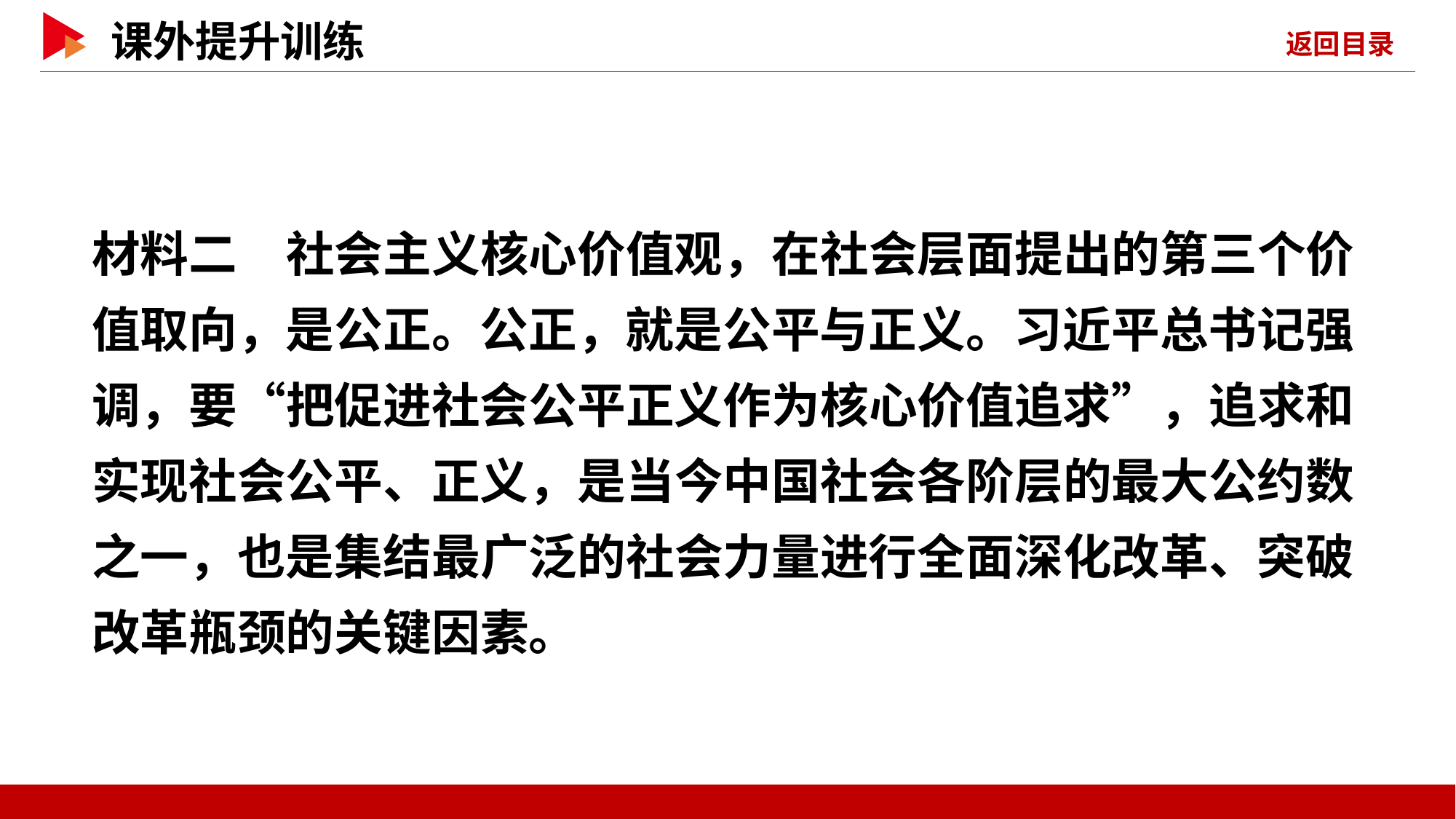

材料二　社会主义核心价值观，在社会层面提出的第三个价值取向，是公正。公正，就是公平与正义。习近平总书记强调，要“把促进社会公平正义作为核心价值追求”，追求和实现社会公平、正义，是当今中国社会各阶层的最大公约数之一，也是集结最广泛的社会力量进行全面深化改革、突破改革瓶颈的关键因素。